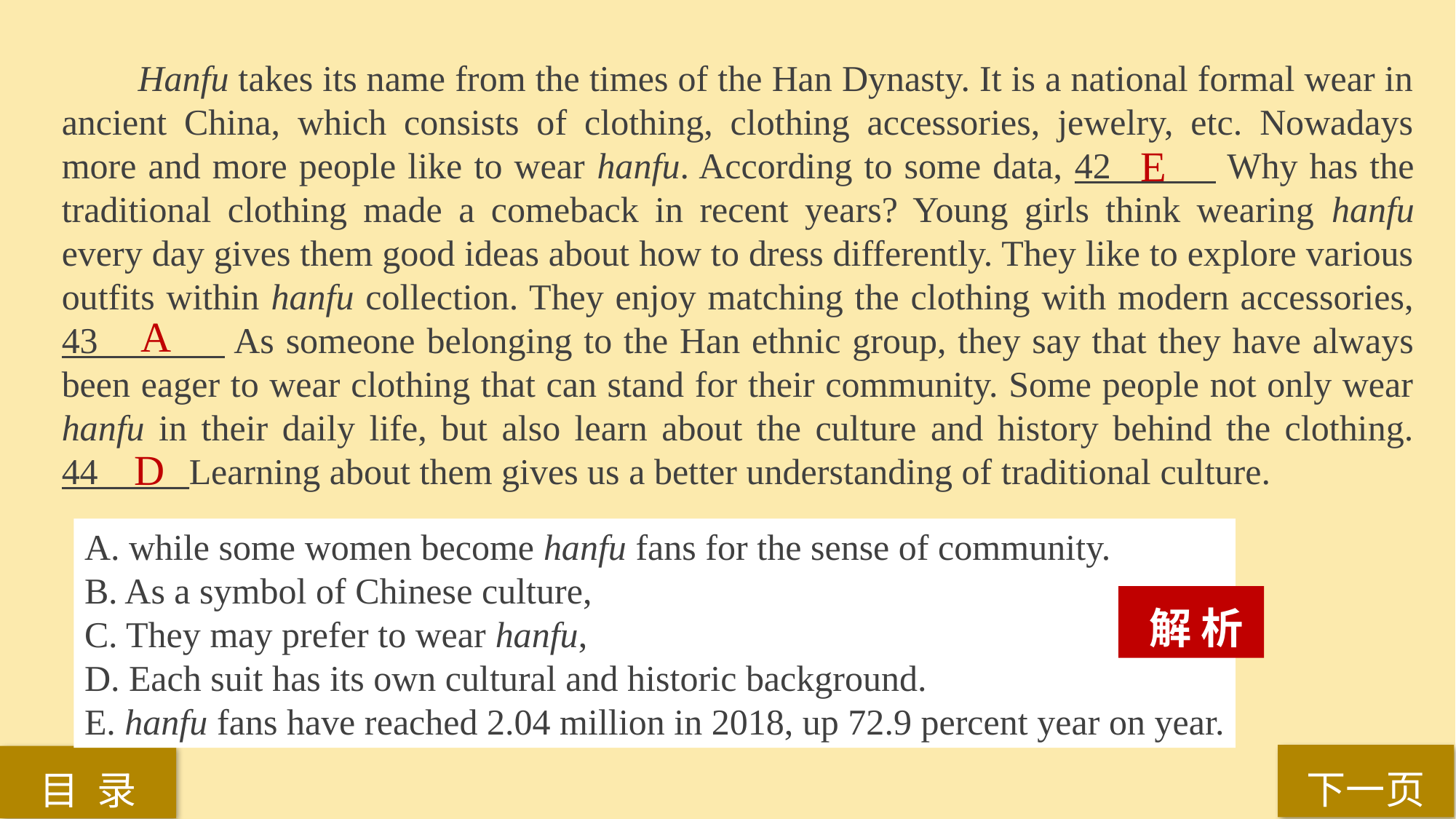

Hanfu takes its name from the times of the Han Dynasty. It is a national formal wear in ancient China, which consists of clothing, clothing accessories, jewelry, etc. Nowadays more and more people like to wear hanfu. According to some data, 42          Why has the traditional clothing made a comeback in recent years? Young girls think wearing hanfu every day gives them good ideas about how to dress differently. They like to explore various outfits within hanfu collection. They enjoy matching the clothing with modern accessories, 43            As someone belonging to the Han ethnic group, they say that they have always been eager to wear clothing that can stand for their community. Some people not only wear hanfu in their daily life, but also learn about the culture and history behind the clothing. 44_____Learning about them gives us a better understanding of traditional culture.
E
A
D
A. while some women become hanfu fans for the sense of community.
B. As a symbol of Chinese culture,
C. They may prefer to wear hanfu,
D. Each suit has its own cultural and historic background.
E. hanfu fans have reached 2.04 million in 2018, up 72.9 percent year on year.
 解 析